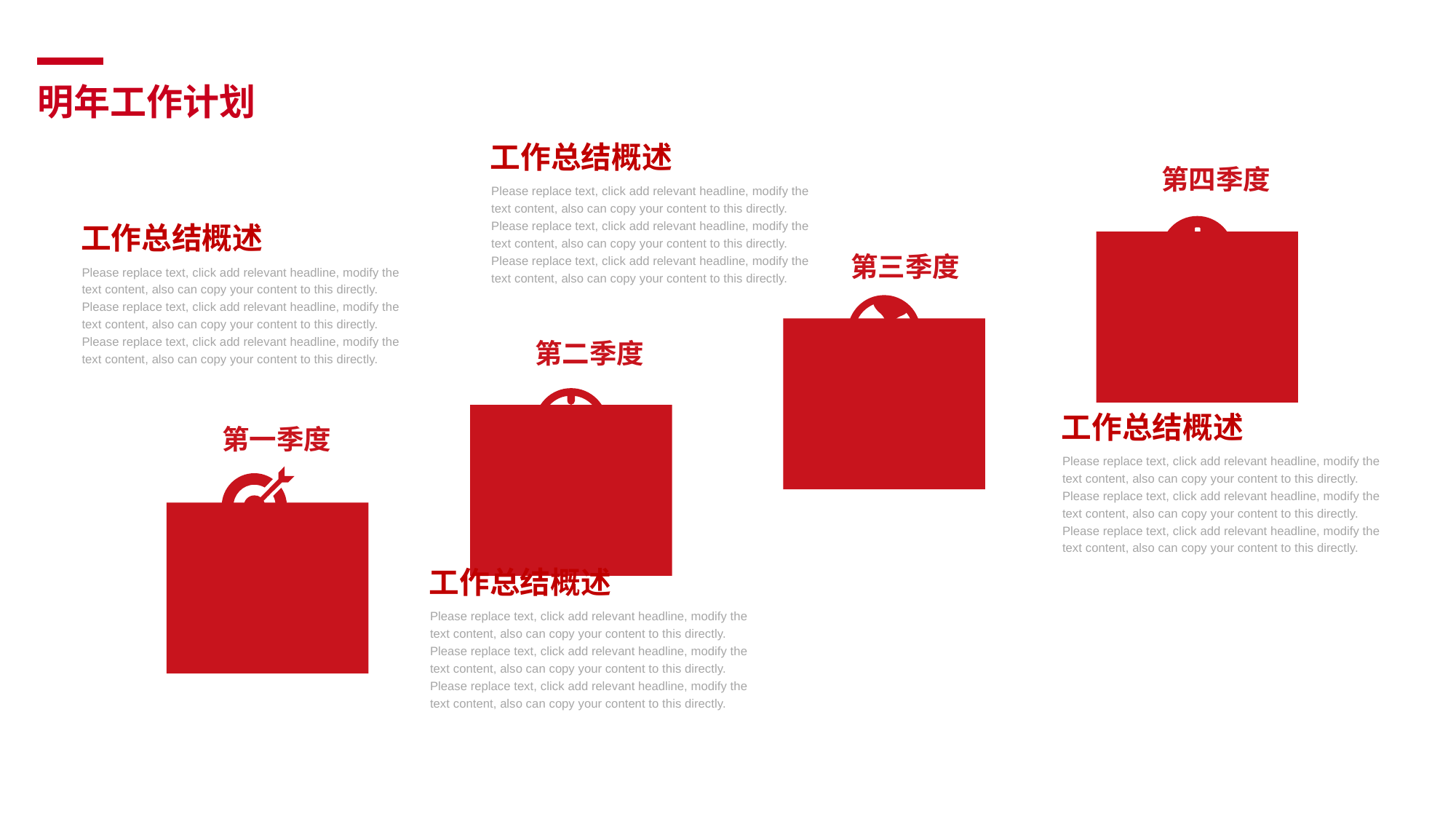

明年工作计划
工作总结概述
第四季度
Please replace text, click add relevant headline, modify the text content, also can copy your content to this directly. Please replace text, click add relevant headline, modify the text content, also can copy your content to this directly. Please replace text, click add relevant headline, modify the text content, also can copy your content to this directly.

工作总结概述

第三季度
Please replace text, click add relevant headline, modify the text content, also can copy your content to this directly. Please replace text, click add relevant headline, modify the text content, also can copy your content to this directly. Please replace text, click add relevant headline, modify the text content, also can copy your content to this directly.

第二季度

工作总结概述

第一季度
Please replace text, click add relevant headline, modify the text content, also can copy your content to this directly. Please replace text, click add relevant headline, modify the text content, also can copy your content to this directly. Please replace text, click add relevant headline, modify the text content, also can copy your content to this directly.

工作总结概述
Please replace text, click add relevant headline, modify the text content, also can copy your content to this directly. Please replace text, click add relevant headline, modify the text content, also can copy your content to this directly. Please replace text, click add relevant headline, modify the text content, also can copy your content to this directly.